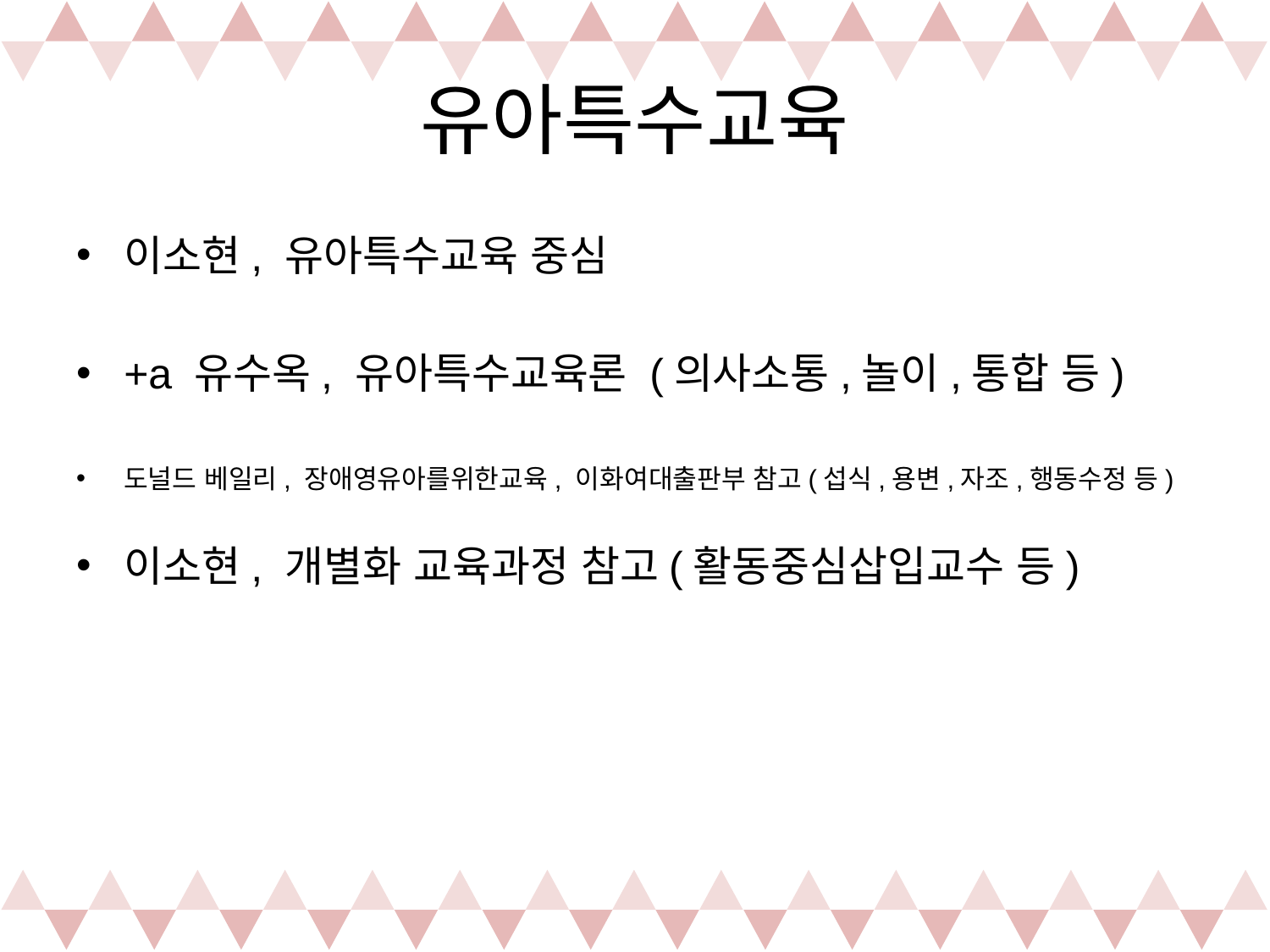

# 유아특수교육
이소현, 유아특수교육 중심

+a 유수옥, 유아특수교육론 (의사소통,놀이,통합 등)

도널드 베일리, 장애영유아를위한교육, 이화여대출판부 참고(섭식,용변,자조,행동수정 등)

이소현, 개별화 교육과정 참고(활동중심삽입교수 등)